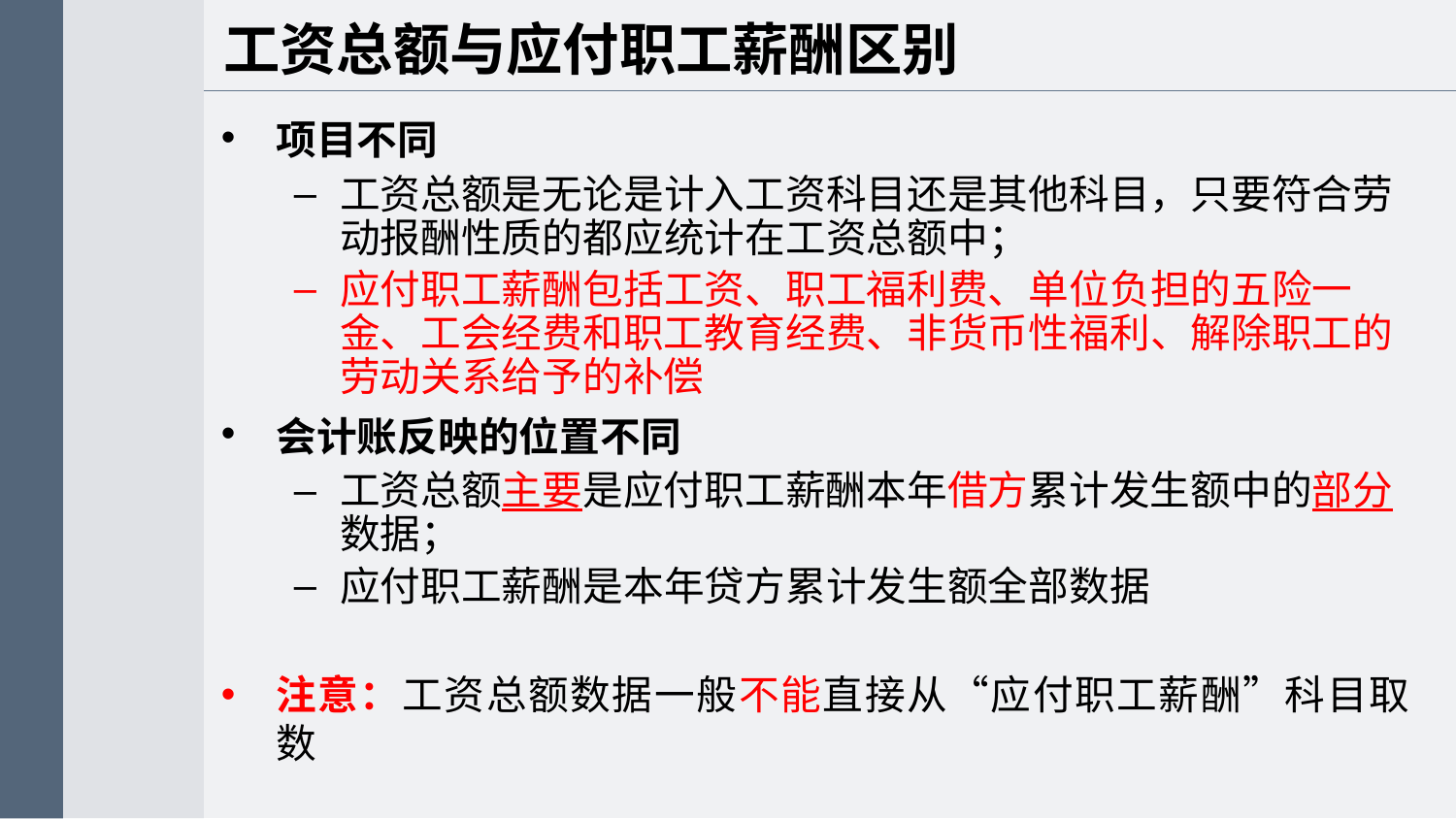

工资总额与应付职工薪酬区别
项目不同
工资总额是无论是计入工资科目还是其他科目，只要符合劳动报酬性质的都应统计在工资总额中；
应付职工薪酬包括工资、职工福利费、单位负担的五险一金、工会经费和职工教育经费、非货币性福利、解除职工的劳动关系给予的补偿
会计账反映的位置不同
工资总额主要是应付职工薪酬本年借方累计发生额中的部分数据；
应付职工薪酬是本年贷方累计发生额全部数据

注意：工资总额数据一般不能直接从“应付职工薪酬”科目取数